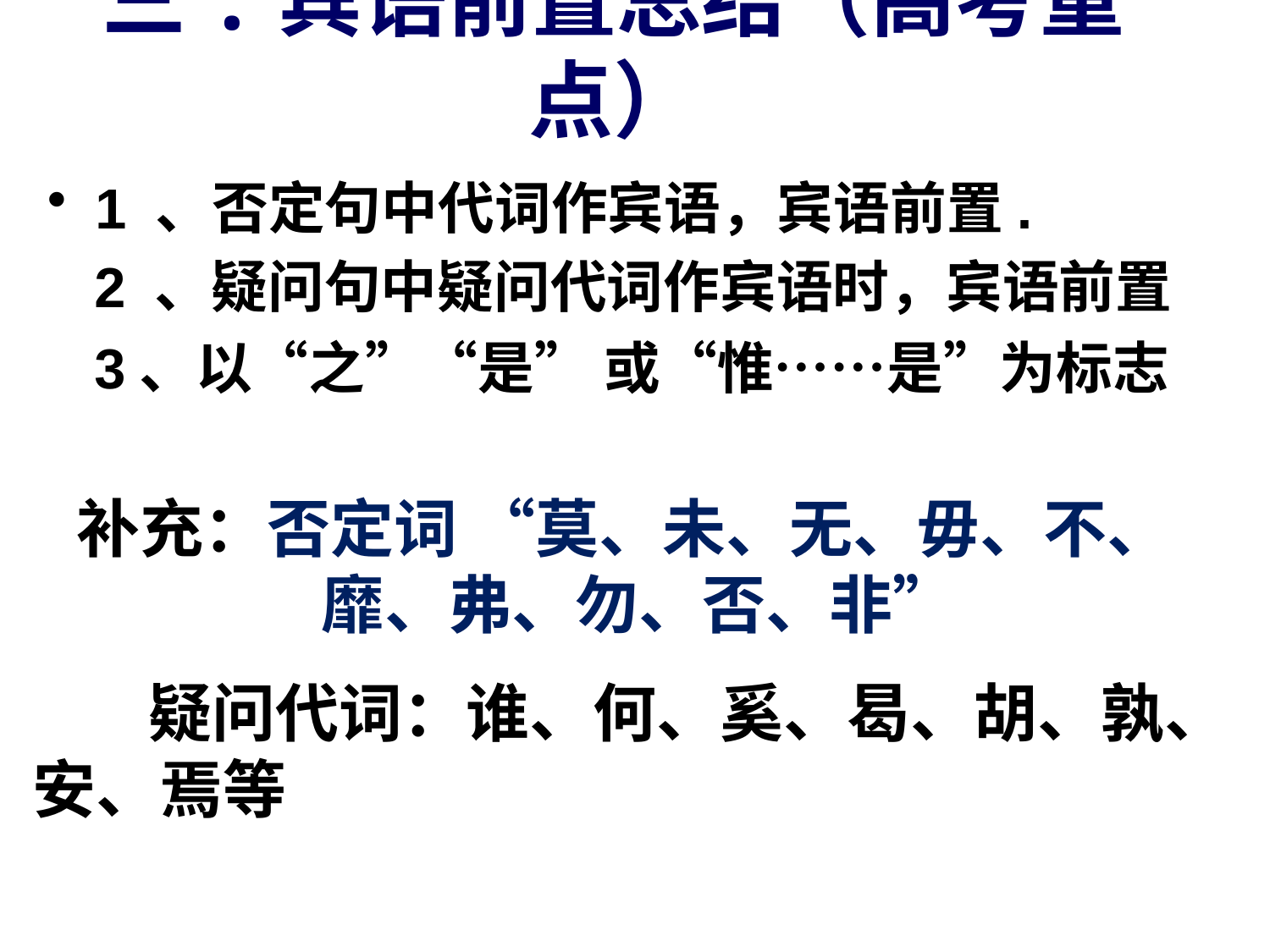

# 三.宾语前置总结（高考重点）
1 、否定句中代词作宾语，宾语前置.
   2 、疑问句中疑问代词作宾语时，宾语前置
   3、以“之”“是” 或“惟……是”为标志

  补充：否定词 “莫、未、无、毋、不、
                   靡、弗、勿、否、非”
       疑问代词：谁、何、奚、曷、胡、孰、安、焉等